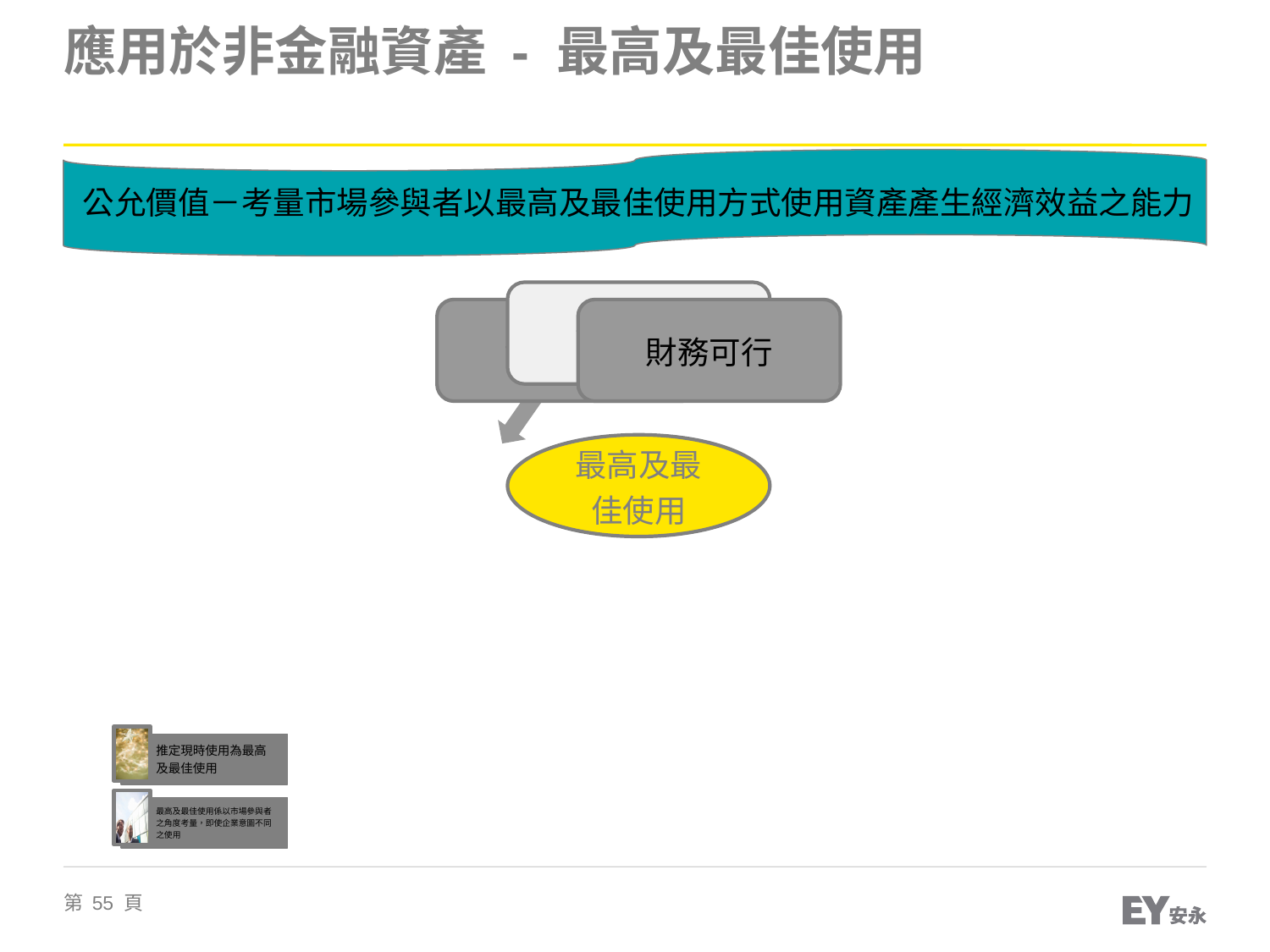

# 應用於非金融資產 - 最高及最佳使用

公允價值－考量市場參與者以最高及最佳使用方式使用資產產生經濟效益之能力
最高及最佳使用
實體可能
法令允許
財務可行
推定現時使用為最高及最佳使用
最高及最佳使用係以市場參與者之角度考量，即使企業意圖不同之使用